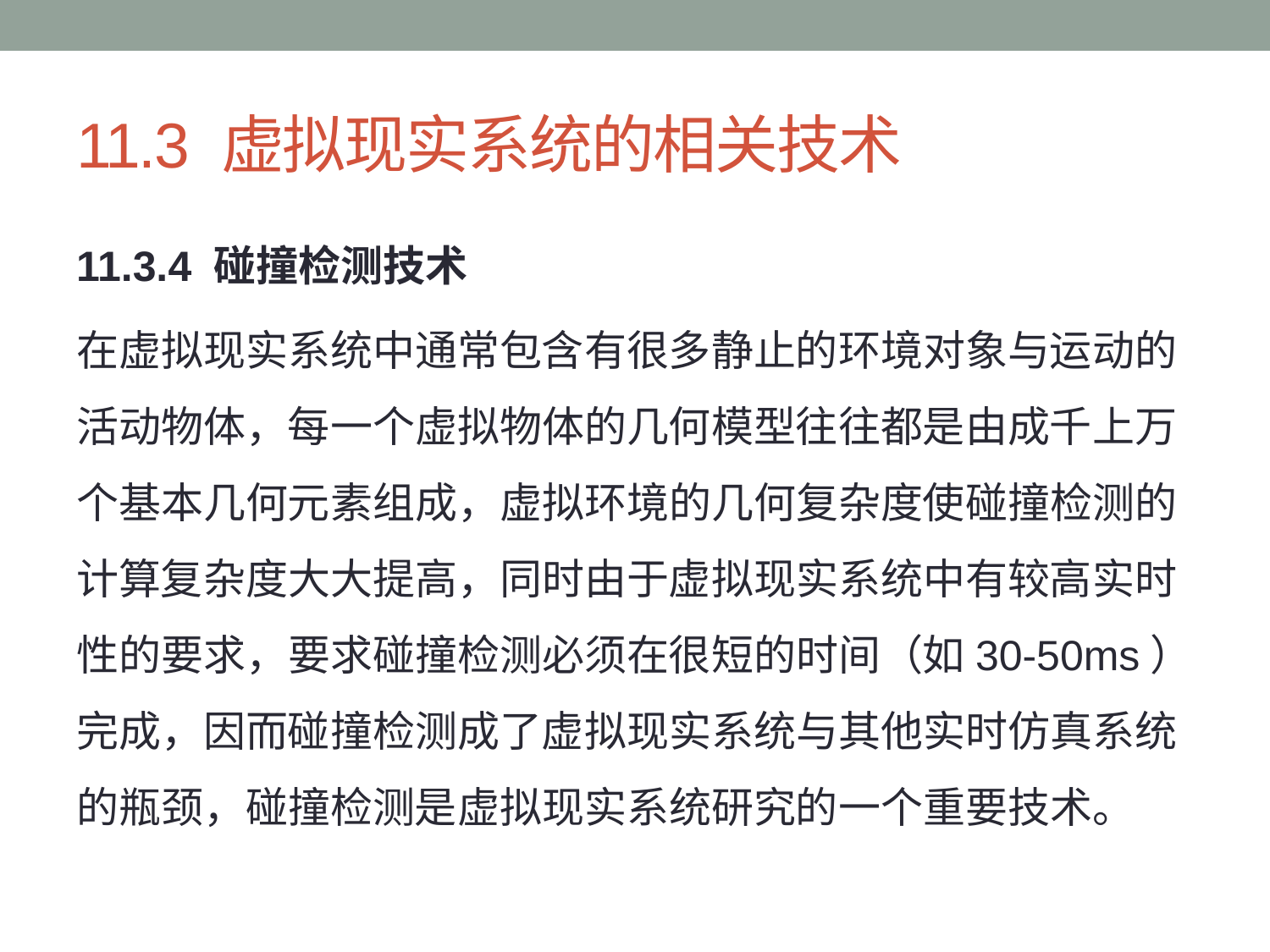

# 11.3 虚拟现实系统的相关技术
11.3.4 碰撞检测技术
在虚拟现实系统中通常包含有很多静止的环境对象与运动的活动物体，每一个虚拟物体的几何模型往往都是由成千上万个基本几何元素组成，虚拟环境的几何复杂度使碰撞检测的计算复杂度大大提高，同时由于虚拟现实系统中有较高实时性的要求，要求碰撞检测必须在很短的时间（如30-50ms）完成，因而碰撞检测成了虚拟现实系统与其他实时仿真系统的瓶颈，碰撞检测是虚拟现实系统研究的一个重要技术。